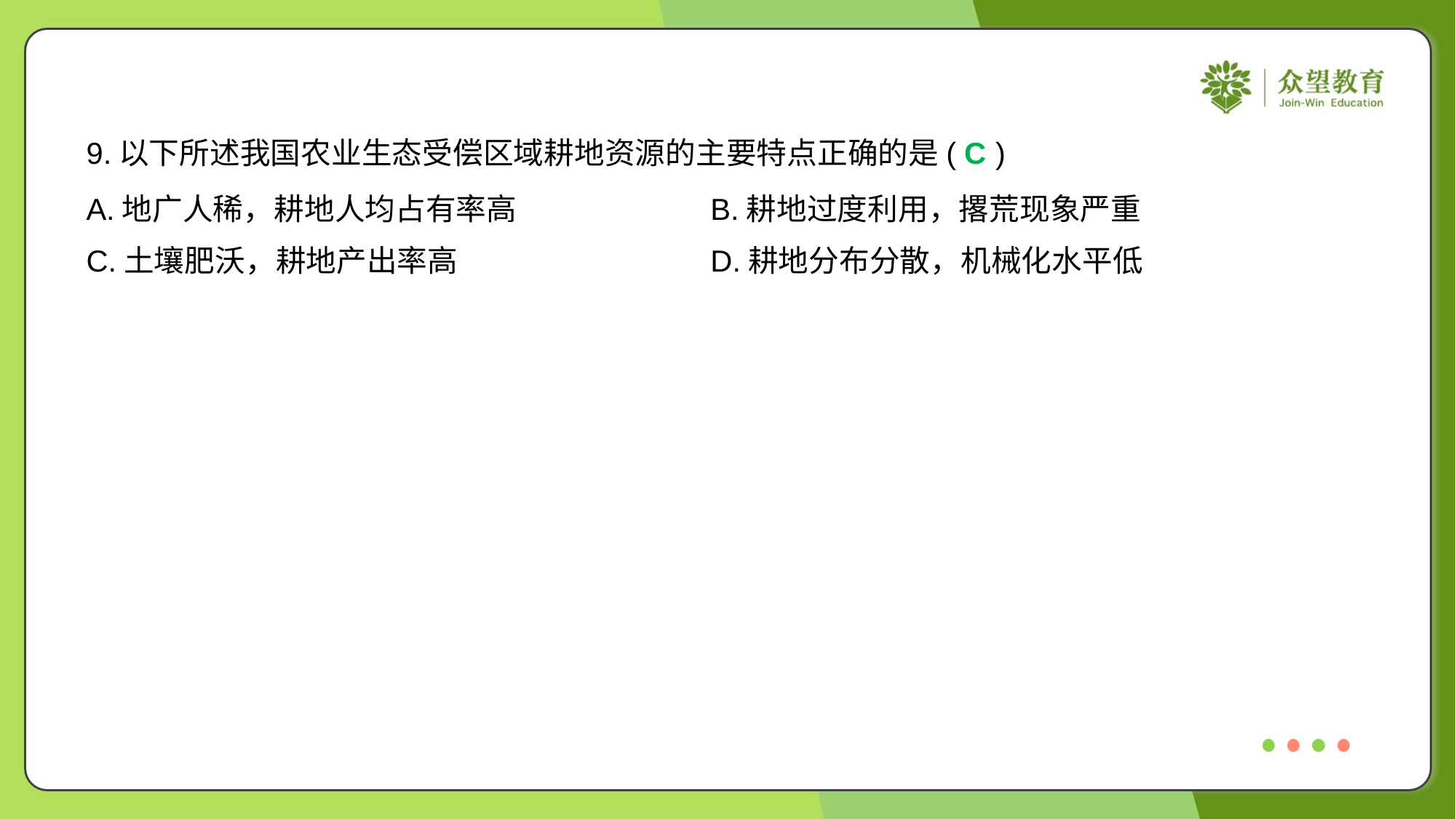

9.以下所述我国农业生态受偿区域耕地资源的主要特点正确的是(     )
C
A.地广人稀，耕地人均占有率高	B.耕地过度利用，撂荒现象严重
C.土壤肥沃，耕地产出率高	D.耕地分布分散，机械化水平低